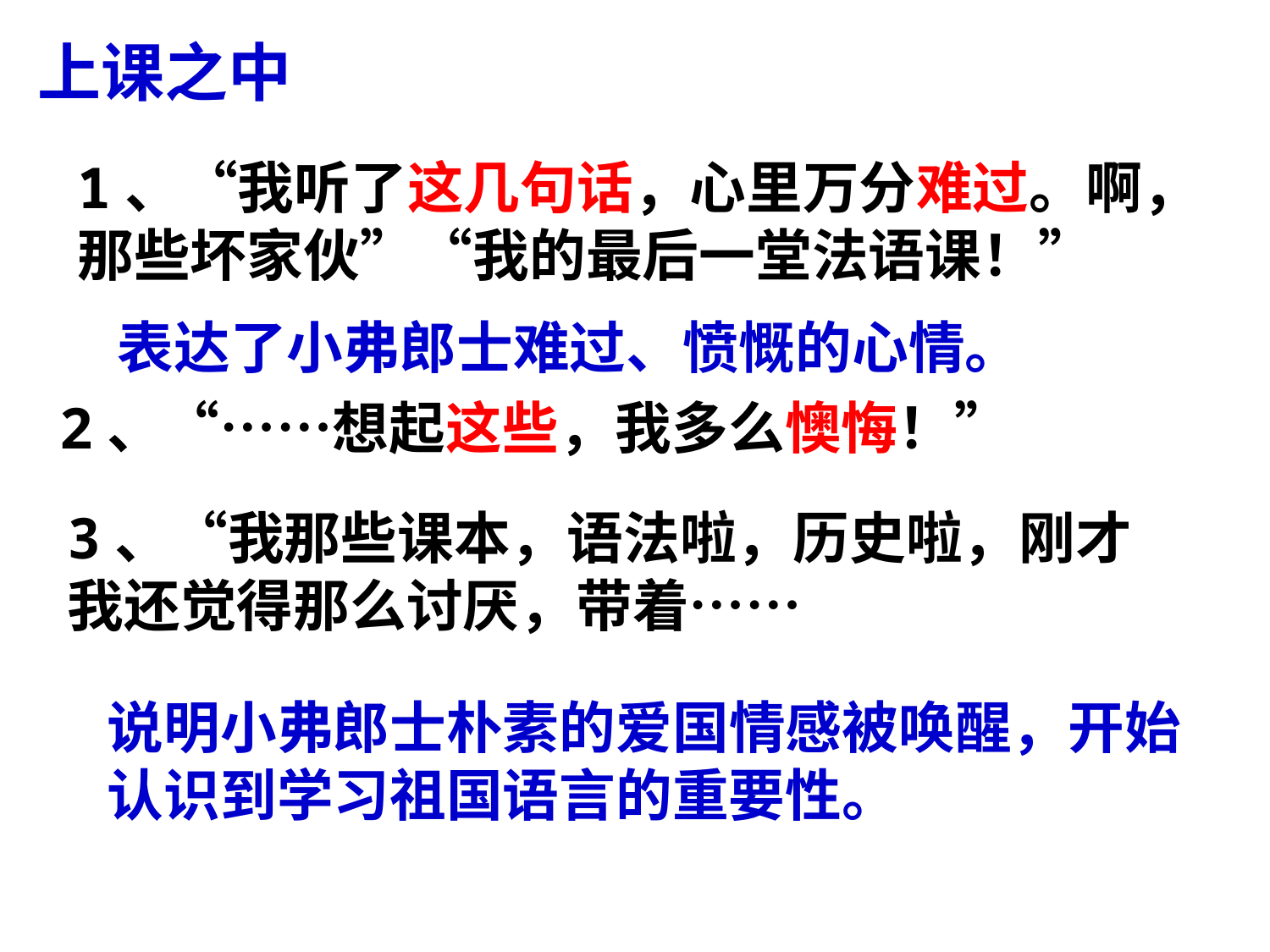

上课之中
1、“我听了这几句话，心里万分难过。啊，那些坏家伙”“我的最后一堂法语课！”
表达了小弗郎士难过、愤慨的心情。
2、“……想起这些，我多么懊悔！”
3、“我那些课本，语法啦，历史啦，刚才我还觉得那么讨厌，带着……
说明小弗郎士朴素的爱国情感被唤醒，开始认识到学习祖国语言的重要性。